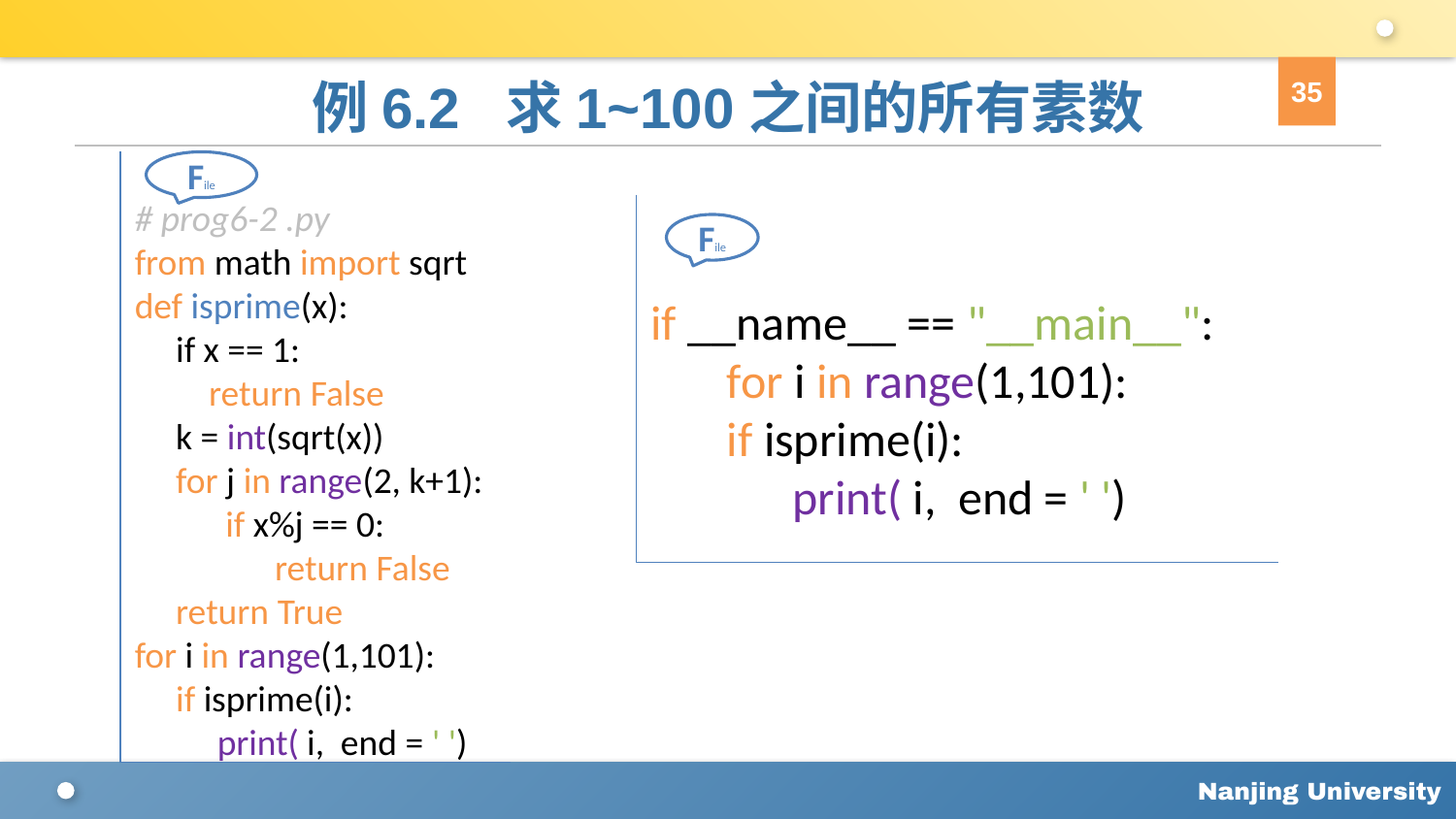

35
# 例6.2  求1~100之间的所有素数

# prog6-2 .py
from math import sqrt
def isprime(x):
     if x == 1:
         return False
     k = int(sqrt(x))
     for j in range(2, k+1):
           if x%j == 0:
                 return False
     return True
for i in range(1,101):
     if isprime(i):
          print( i,  end = ' ')
File

if __name__ == "__main__":
       for i in range(1,101):
       if isprime(i):
             print( i,  end = ' ')
File